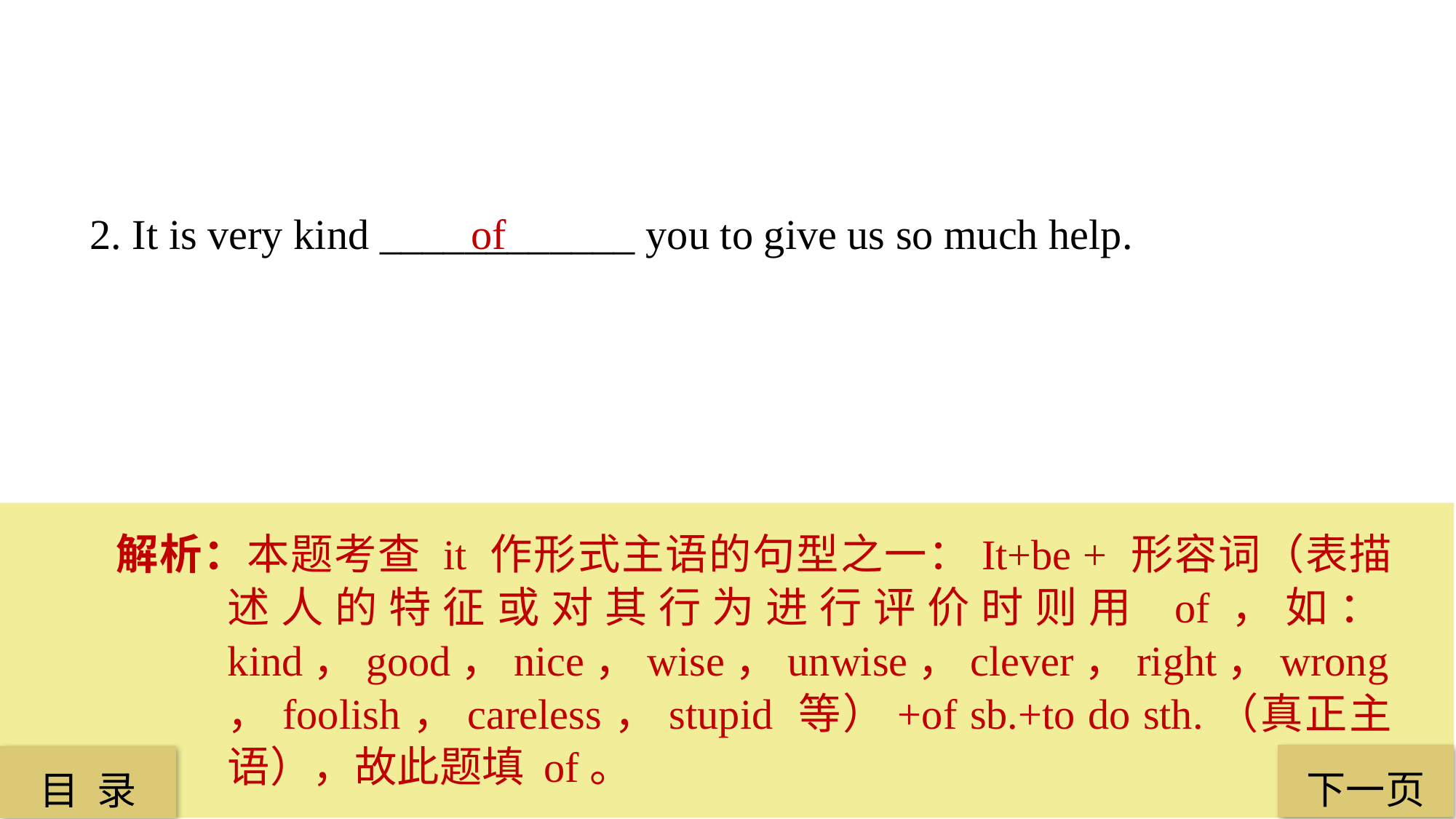

2. It is very kind ____________ you to give us so much help.
of
解析：本题考查 it 作形式主语的句型之一：It+be + 形容词（表描述人的特征或对其行为进行评价时则用 of，如：kind，good，nice，wise，unwise，clever，right，wrong，foolish，careless，stupid 等）+of sb.+to do sth.（真正主语），故此题填 of。